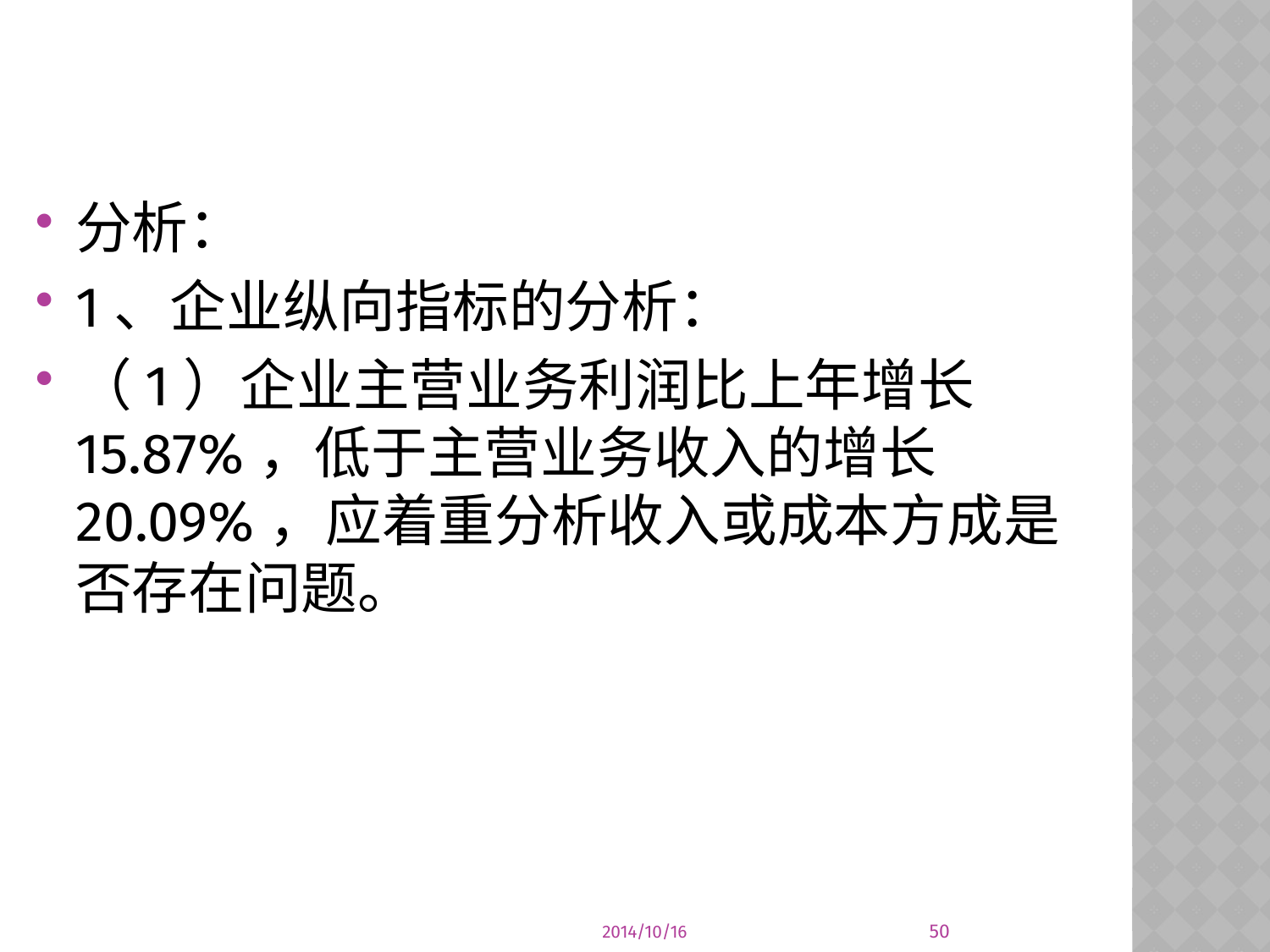

分析：
1、企业纵向指标的分析：
（1）企业主营业务利润比上年增长15.87%，低于主营业务收入的增长20.09%，应着重分析收入或成本方成是否存在问题。
50
2014/10/16